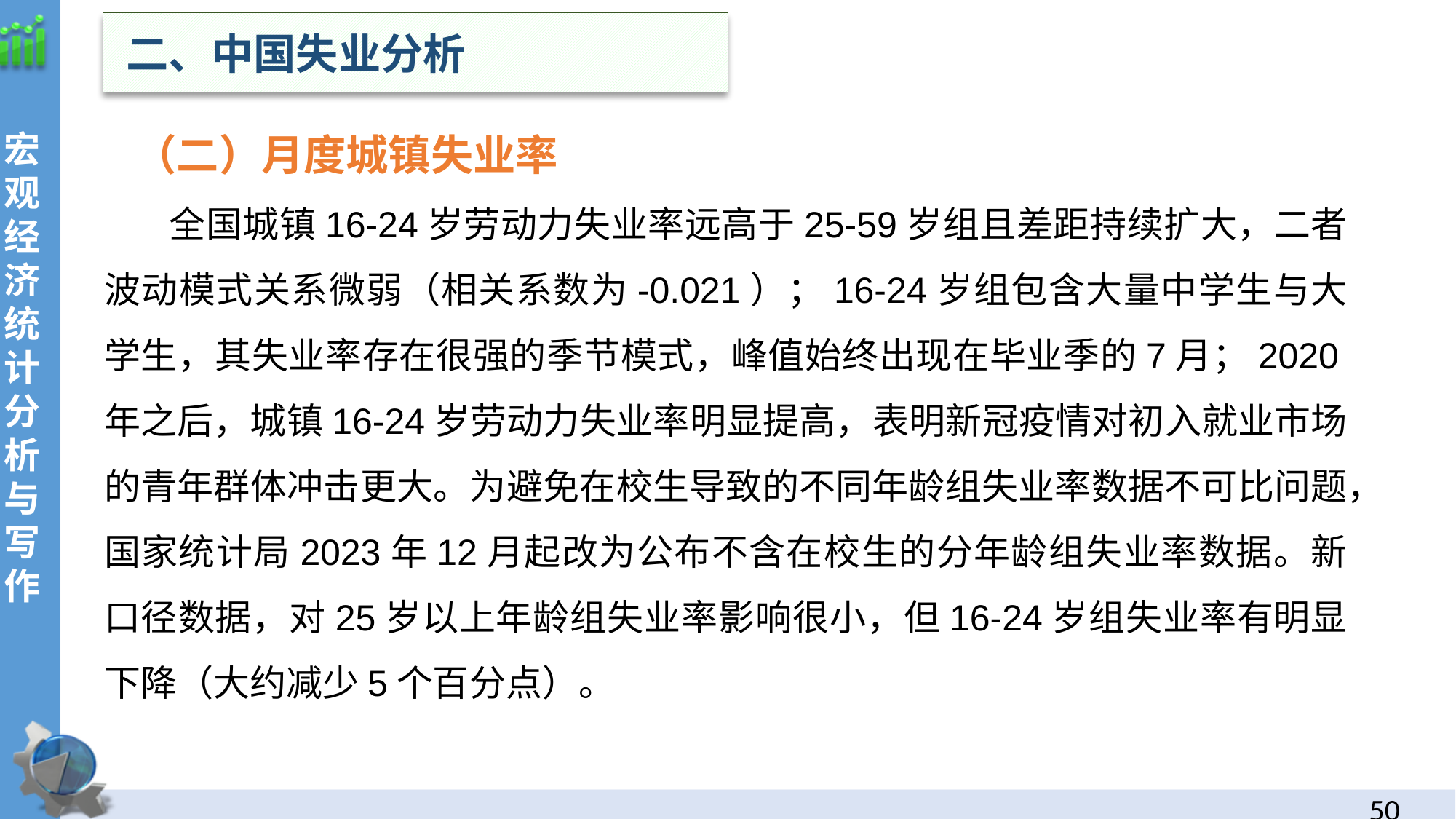

二、中国失业分析
（二）月度城镇失业率
   全国城镇16-24岁劳动力失业率远高于25-59岁组且差距持续扩大，二者波动模式关系微弱（相关系数为-0.021）；16-24岁组包含大量中学生与大学生，其失业率存在很强的季节模式，峰值始终出现在毕业季的7月；2020年之后，城镇16-24岁劳动力失业率明显提高，表明新冠疫情对初入就业市场的青年群体冲击更大。为避免在校生导致的不同年龄组失业率数据不可比问题，国家统计局2023年12月起改为公布不含在校生的分年龄组失业率数据。新口径数据，对25岁以上年龄组失业率影响很小，但16-24岁组失业率有明显下降（大约减少5个百分点）。

50